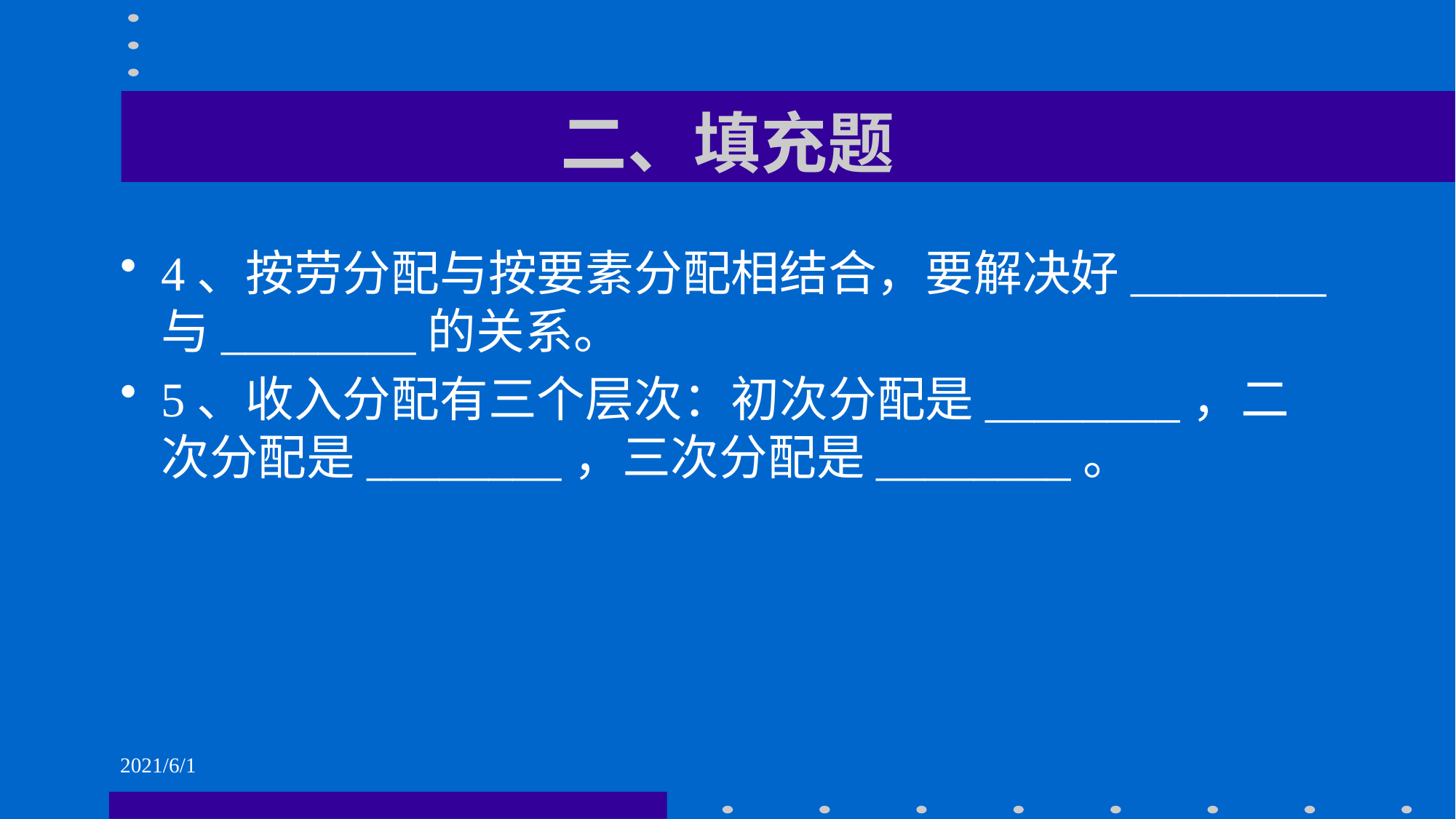

# 二、填充题
4、按劳分配与按要素分配相结合，要解决好________与________的关系。
5、收入分配有三个层次：初次分配是________，二次分配是________，三次分配是________。
2021/6/1